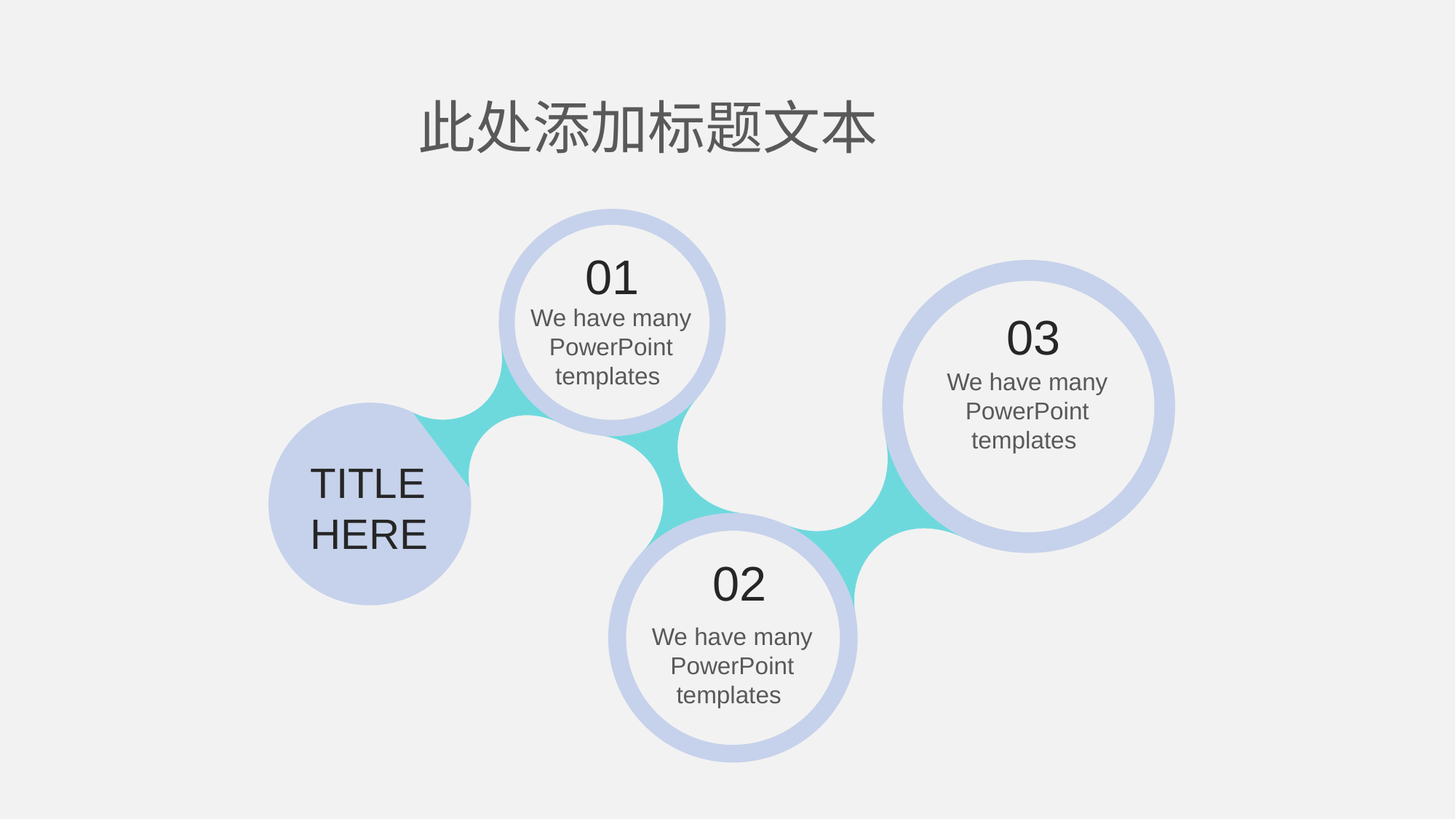

此处添加标题文本

01
03
02
We have many PowerPoint templates
We have many PowerPoint templates
TITLE
HERE
We have many PowerPoint templates